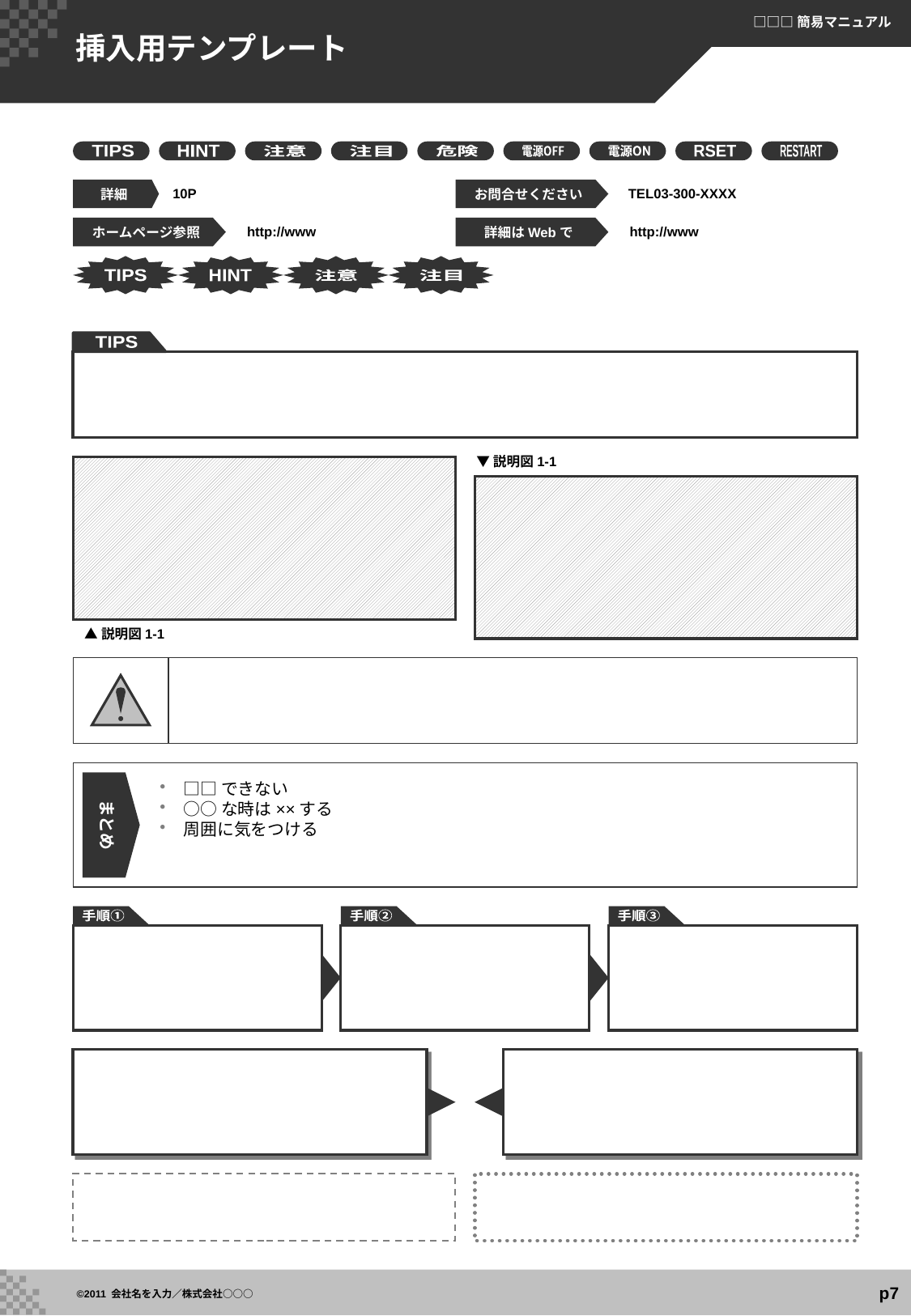

# 挿入用テンプレート

TIPS

HINT

注意

注目

危険

電源OFF

電源ON

RSET

RESTART
詳細
10P
お問合せください
TEL03-300-XXXX
ホームページ参照
http://www
詳細はWebで
http://www

TIPS

HINT

注意

注目

TIPS

▼説明図1-1

▲説明図1-1

まとめ
□□できない
○○な時は××する
周囲に気をつける

手順①

手順②

手順③

p7